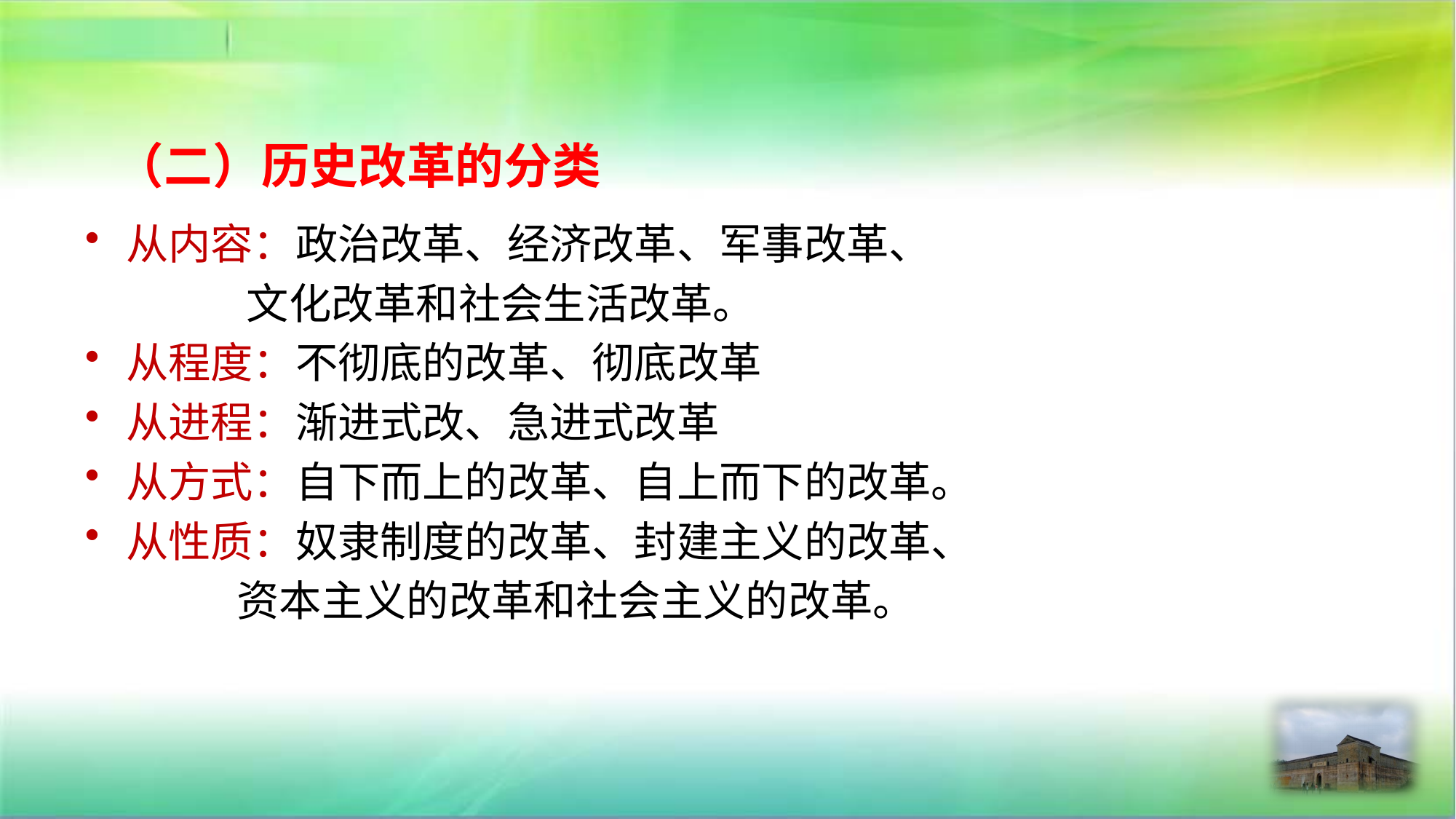

# （二）历史改革的分类
从内容：政治改革、经济改革、军事改革、
                文化改革和社会生活改革。
从程度：不彻底的改革、彻底改革
从进程：渐进式改、急进式改革
从方式：自下而上的改革、自上而下的改革。
从性质：奴隶制度的改革、封建主义的改革、
               资本主义的改革和社会主义的改革。